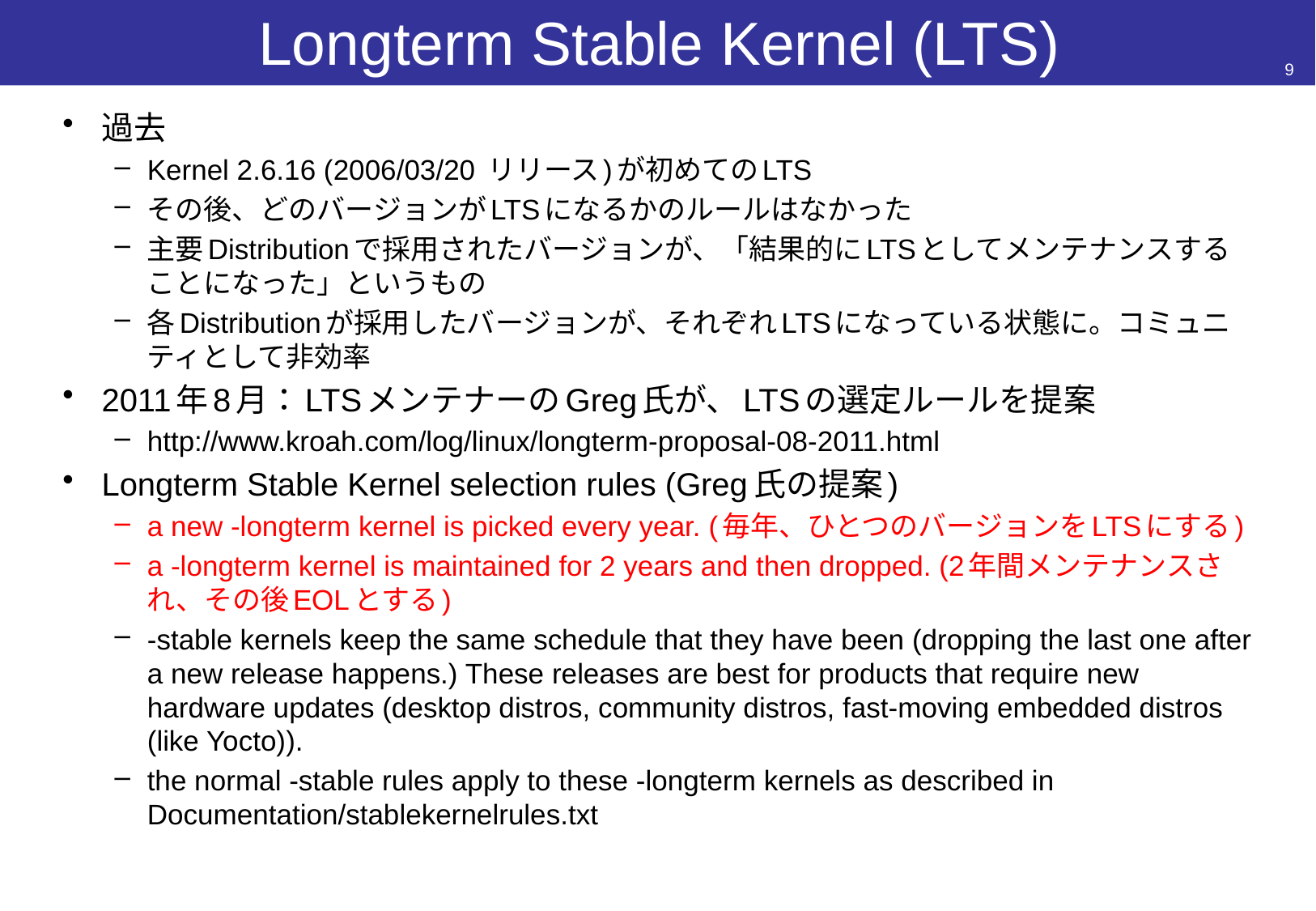

# Longterm Stable Kernel (LTS)
9
過去
Kernel 2.6.16 (2006/03/20 リリース)が初めてのLTS
その後、どのバージョンがLTSになるかのルールはなかった
主要Distributionで採用されたバージョンが、「結果的にLTSとしてメンテナンスすることになった」というもの
各Distributionが採用したバージョンが、それぞれLTSになっている状態に。コミュニティとして非効率
2011年8月：LTSメンテナーのGreg氏が、LTSの選定ルールを提案
http://www.kroah.com/log/linux/longterm-proposal-08-2011.html
Longterm Stable Kernel selection rules (Greg氏の提案)
a new -longterm kernel is picked every year. (毎年、ひとつのバージョンをLTSにする)
a -longterm kernel is maintained for 2 years and then dropped. (2年間メンテナンスされ、その後EOLとする)
-stable kernels keep the same schedule that they have been (dropping the last one after a new release happens.) These releases are best for products that require new hardware updates (desktop distros, community distros, fast-moving embedded distros (like Yocto)).
the normal -stable rules apply to these -longterm kernels as described in Documentation/stablekernelrules.txt